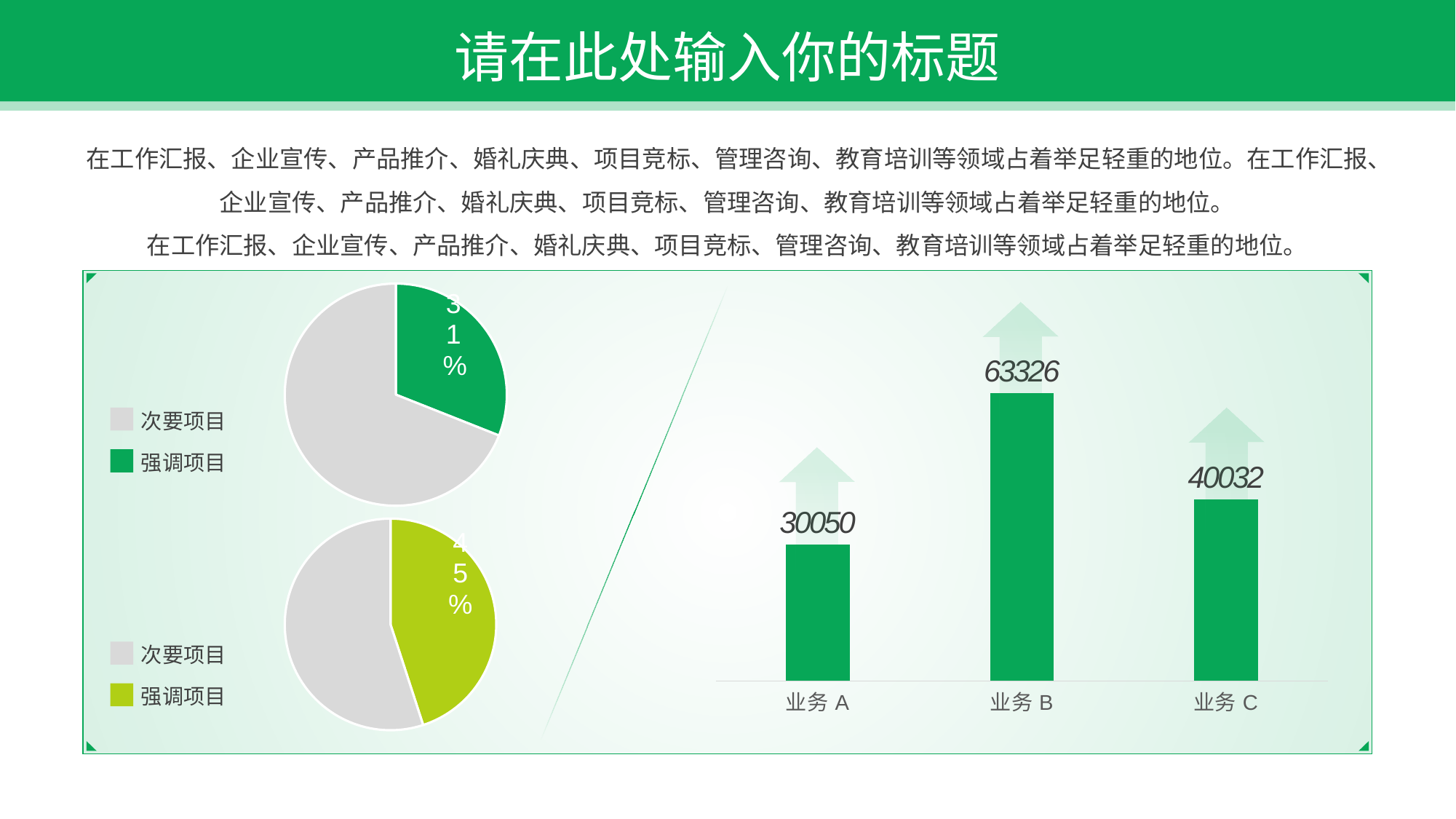

请在此处输入你的标题
在工作汇报、企业宣传、产品推介、婚礼庆典、项目竞标、管理咨询、教育培训等领域占着举足轻重的地位。在工作汇报、企业宣传、产品推介、婚礼庆典、项目竞标、管理咨询、教育培训等领域占着举足轻重的地位。
在工作汇报、企业宣传、产品推介、婚礼庆典、项目竞标、管理咨询、教育培训等领域占着举足轻重的地位。

### Chart

| Category | 销售额 |
|---|---|
| 第一季度 | 31.0 |
| 第二季度 | 69.0 |

### Chart

| Category | 系列 1 |
|---|---|
| 业务A | 30050.0 |
| 业务B | 63326.0 |
| 业务C | 40032.0 |
次要项目

强调项目

### Chart

| Category | 销售额 |
|---|---|
| 第一季度 | 45.0 |
| 第二季度 | 55.0 |
次要项目
强调项目